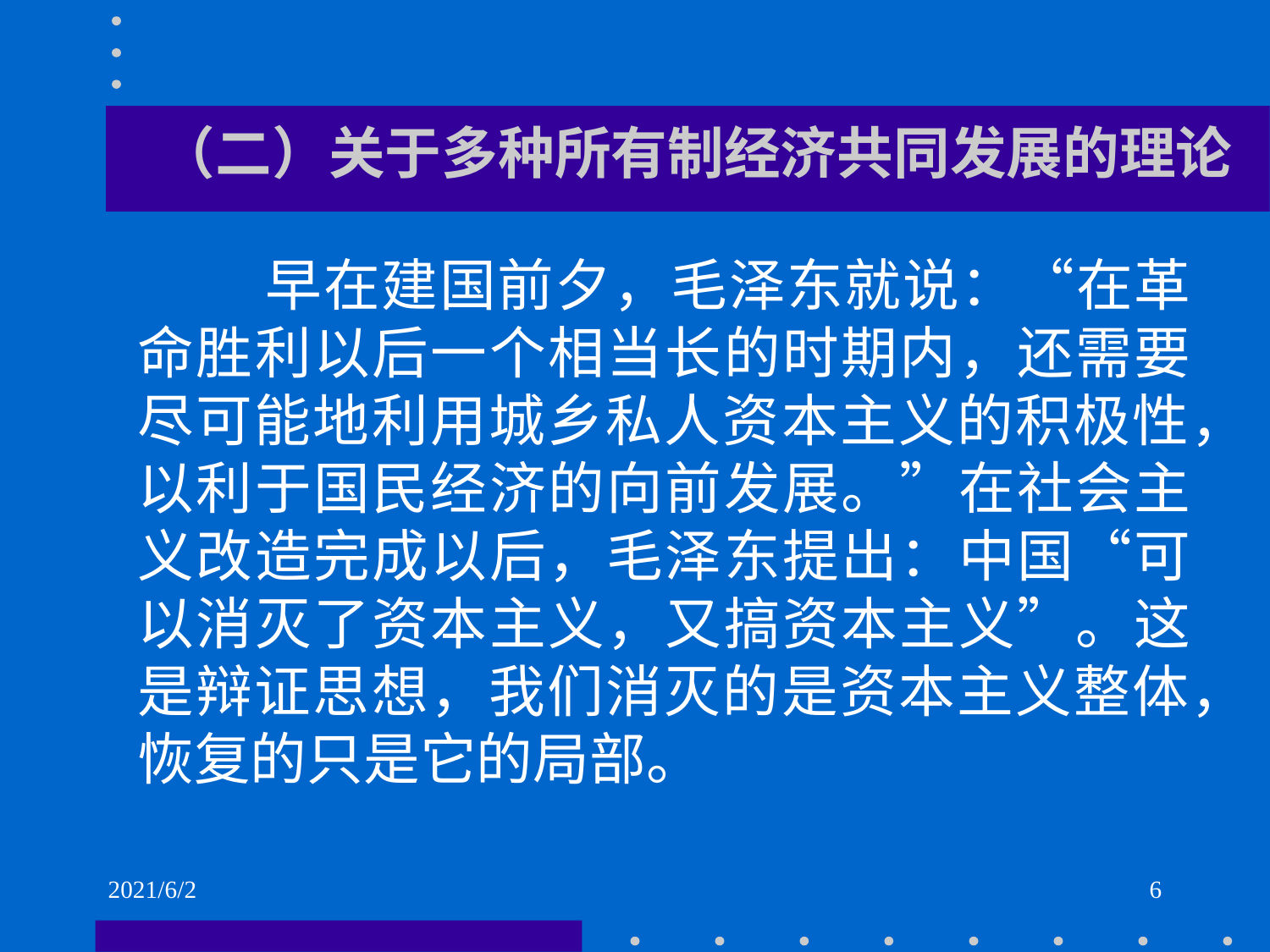

# （二）关于多种所有制经济共同发展的理论
        早在建国前夕，毛泽东就说：“在革命胜利以后一个相当长的时期内，还需要尽可能地利用城乡私人资本主义的积极性，以利于国民经济的向前发展。”在社会主义改造完成以后，毛泽东提出：中国“可以消灭了资本主义，又搞资本主义”。这是辩证思想，我们消灭的是资本主义整体，恢复的只是它的局部。
2021/6/2
6